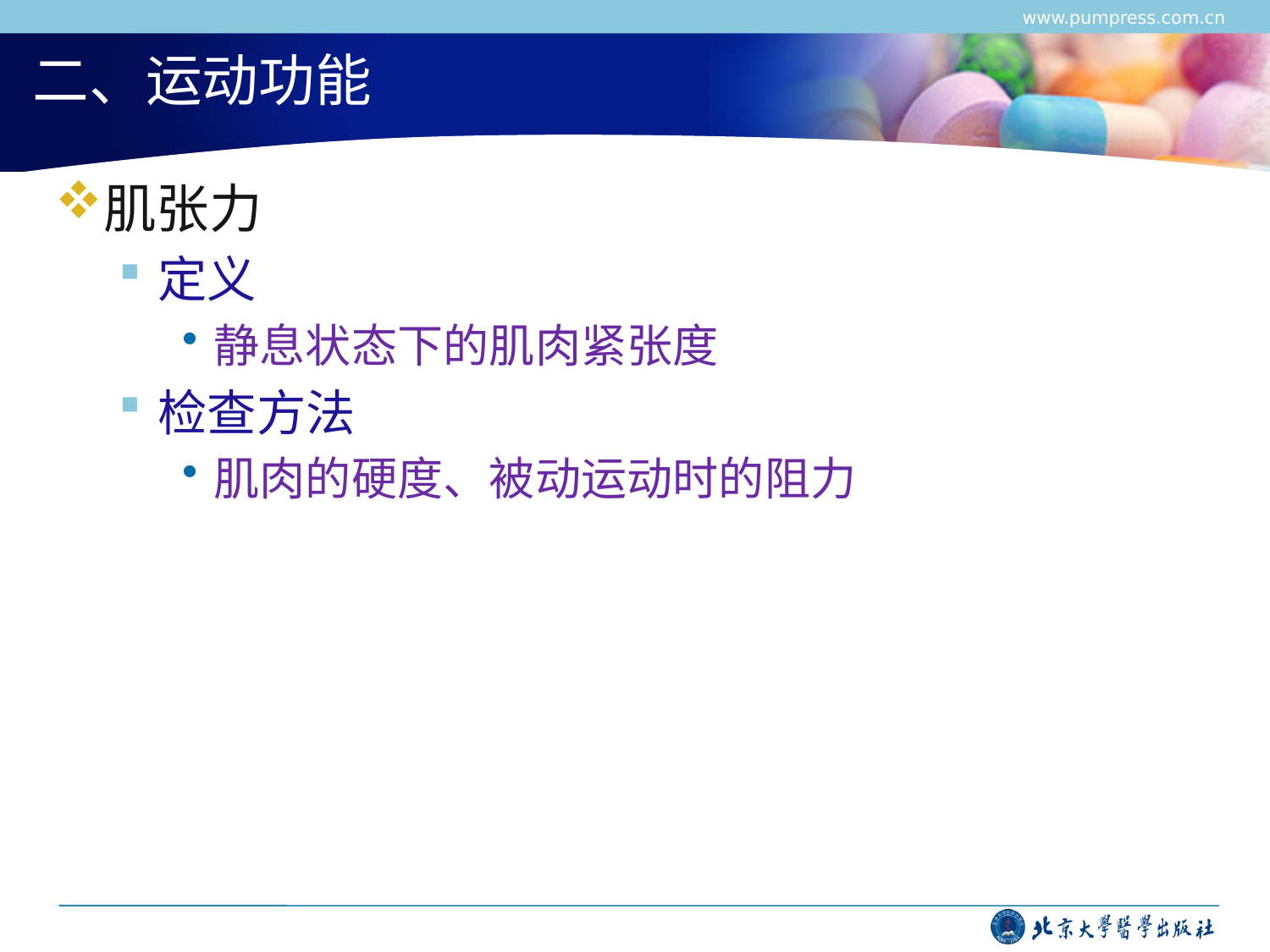

www.pumpress.com.cn
# 二、运动功能
肌张力
定义
静息状态下的肌肉紧张度
检查方法
肌肉的硬度、被动运动时的阻力